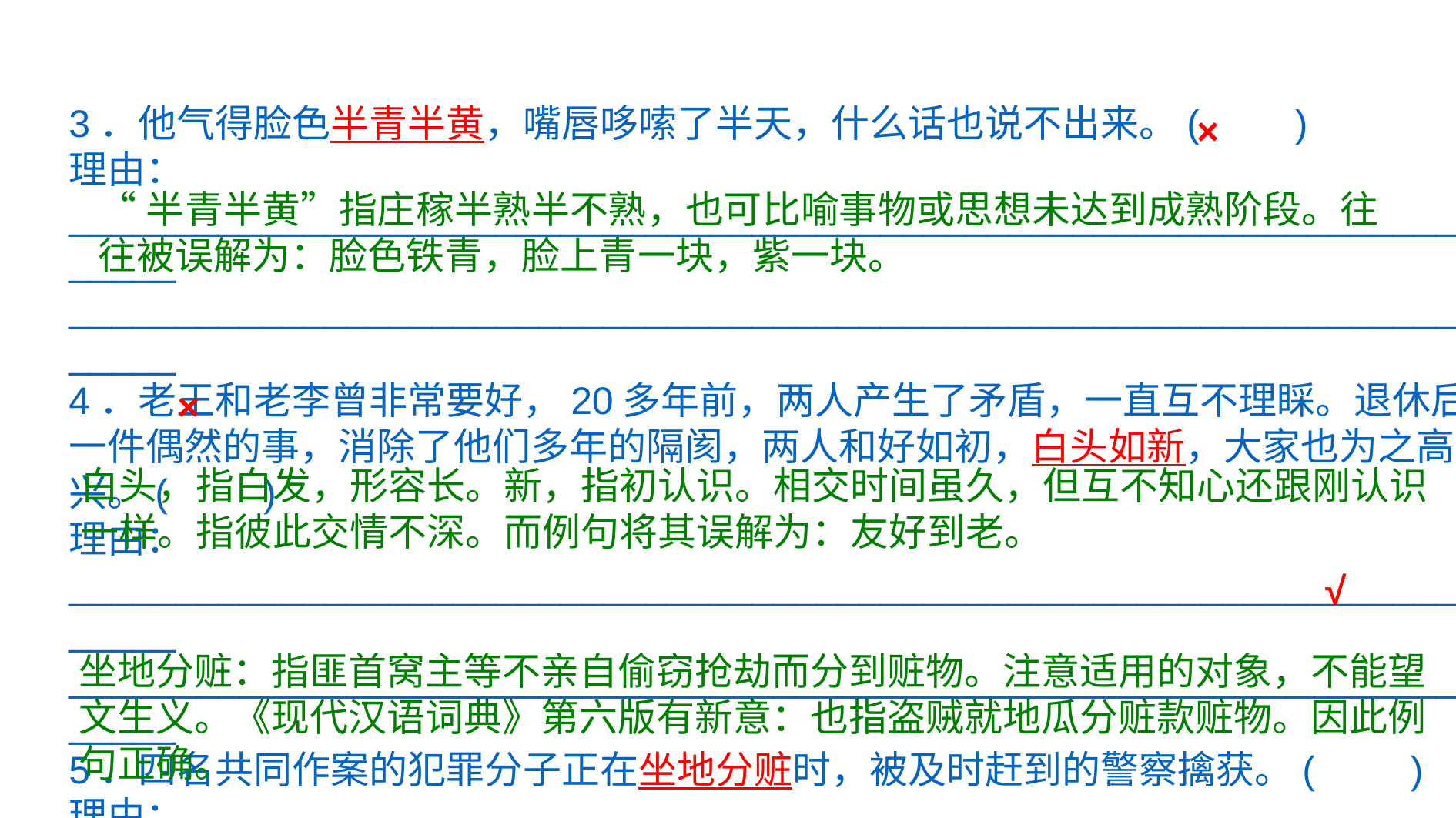

3．他气得脸色半青半黄，嘴唇哆嗦了半天，什么话也说不出来。(　　)
理由：______________________________________________________________________
______________________________________________________________________
4．老王和老李曾非常要好，20多年前，两人产生了矛盾，一直互不理睬。退休后，一件偶然的事，消除了他们多年的隔阂，两人和好如初，白头如新，大家也为之高兴。(　　)
理由：
______________________________________________________________________
______________________________________________________________________
5．四名共同作案的犯罪分子正在坐地分赃时，被及时赶到的警察擒获。(　　)
理由：______________________________________________________________________
______________________________________________________________________
×
“半青半黄”指庄稼半熟半不熟，也可比喻事物或思想未达到成熟阶段。往往被误解为：脸色铁青，脸上青一块，紫一块。
×
白头，指白发，形容长。新，指初认识。相交时间虽久，但互不知心还跟刚认识一样。指彼此交情不深。而例句将其误解为：友好到老。
√
坐地分赃：指匪首窝主等不亲自偷窃抢劫而分到赃物。注意适用的对象，不能望文生义。《现代汉语词典》第六版有新意：也指盗贼就地瓜分赃款赃物。因此例句正确。